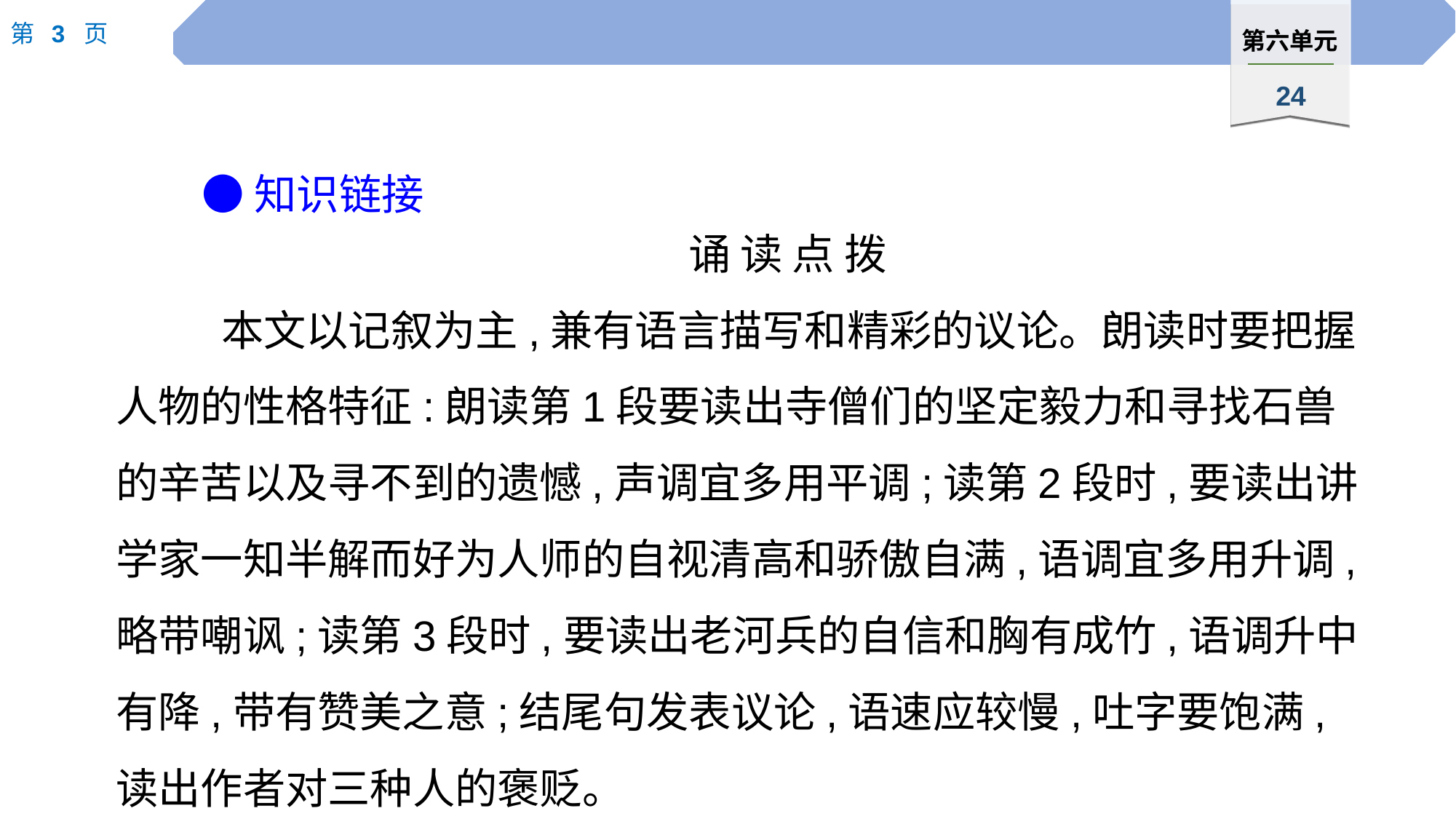

●知识链接
诵 读 点 拨
 本文以记叙为主,兼有语言描写和精彩的议论。朗读时要把握人物的性格特征:朗读第1段要读出寺僧们的坚定毅力和寻找石兽的辛苦以及寻不到的遗憾,声调宜多用平调;读第2段时,要读出讲学家一知半解而好为人师的自视清高和骄傲自满,语调宜多用升调,略带嘲讽;读第3段时,要读出老河兵的自信和胸有成竹,语调升中有降,带有赞美之意;结尾句发表议论,语速应较慢,吐字要饱满,读出作者对三种人的褒贬。